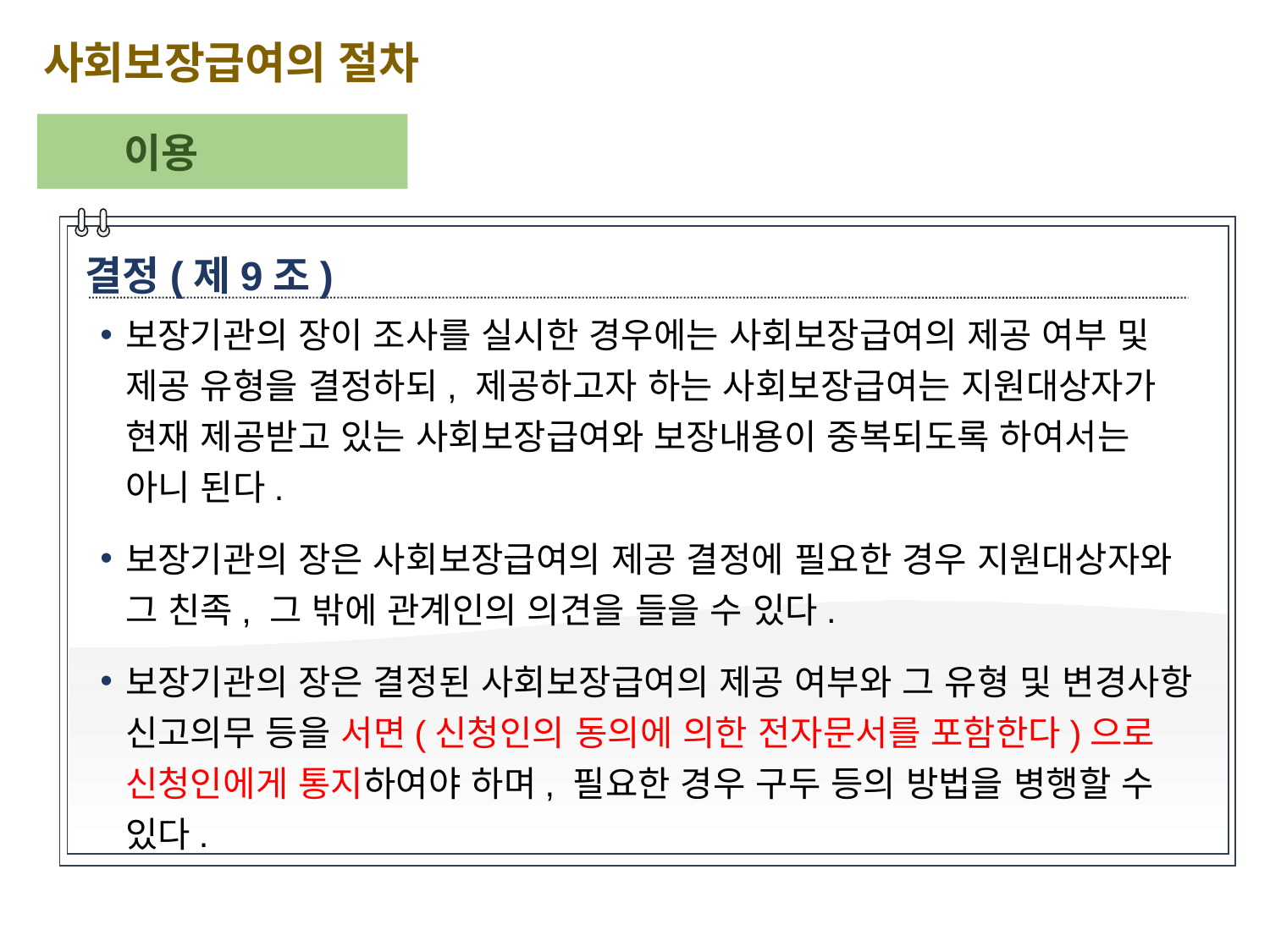

사회보장급여의 절차
이용

결정(제9조)

보장기관의 장이 조사를 실시한 경우에는 사회보장급여의 제공 여부 및 제공 유형을 결정하되, 제공하고자 하는 사회보장급여는 지원대상자가 현재 제공받고 있는 사회보장급여와 보장내용이 중복되도록 하여서는 아니 된다.
보장기관의 장은 사회보장급여의 제공 결정에 필요한 경우 지원대상자와 그 친족, 그 밖에 관계인의 의견을 들을 수 있다.
보장기관의 장은 결정된 사회보장급여의 제공 여부와 그 유형 및 변경사항 신고의무 등을 서면(신청인의 동의에 의한 전자문서를 포함한다)으로 신청인에게 통지하여야 하며, 필요한 경우 구두 등의 방법을 병행할 수 있다.